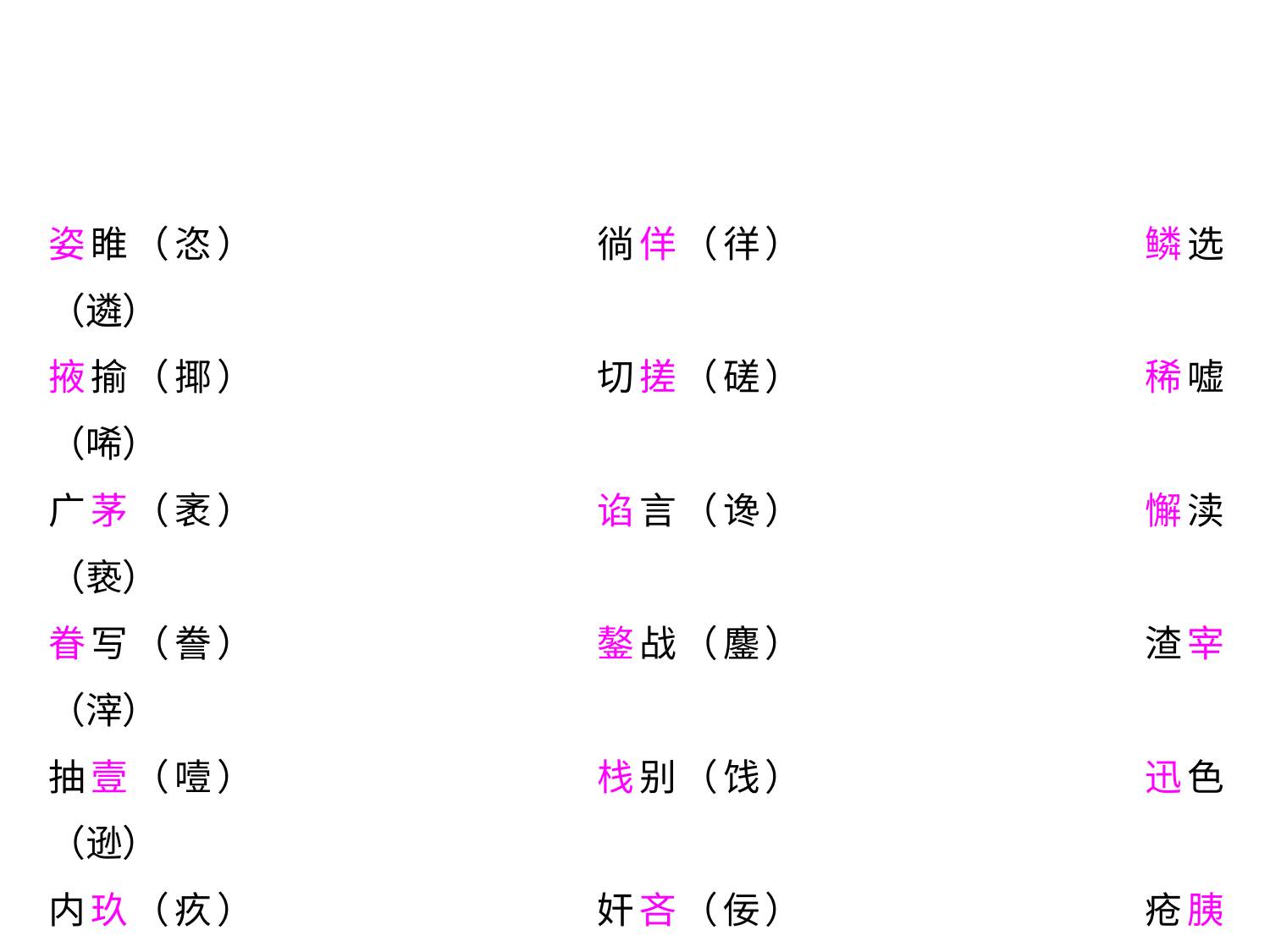

姿睢（恣）			徜佯（徉）			鳞选（遴）
掖揄（揶）			切搓（磋）			稀嘘（唏）
广茅（袤）			谄言（谗）			懈渎（亵）
眷写（誊）			鏊战（鏖）			渣宰（滓）
抽壹（噎）			栈别（饯）			迅色（逊）
内玖（疚）			奸吝（佞）			疮胰（痍）
推鉴（荐）			青徕（睐）			边锤（陲）
排徊（徘）			沉苛（疴）			灰赆（烬）
帜尺（咫）			瘌遢（邋）			纨裤（绔）